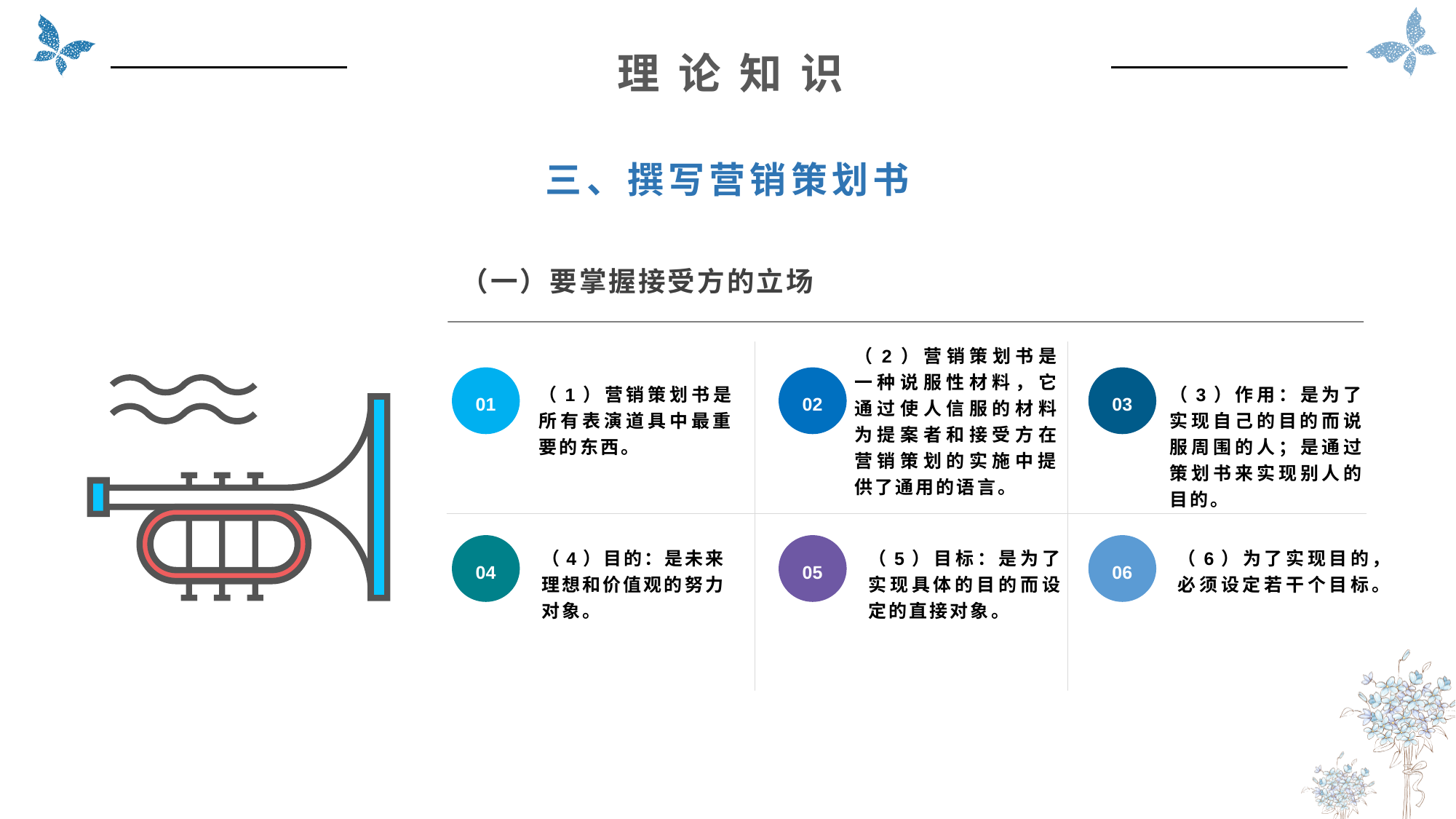

理 论 知 识
三、撰写营销策划书
（一）要掌握接受方的立场
（2）营销策划书是一种说服性材料，它通过使人信服的材料为提案者和接受方在营销策划的实施中提供了通用的语言。
01
02
03

（1）营销策划书是所有表演道具中最重要的东西。
（3）作用：是为了实现自己的目的而说服周围的人；是通过策划书来实现别人的目的。

04
05
06
（4）目的：是未来理想和价值观的努力对象。
（5）目标：是为了实现具体的目的而设定的直接对象。
（6）为了实现目的，必须设定若干个目标。